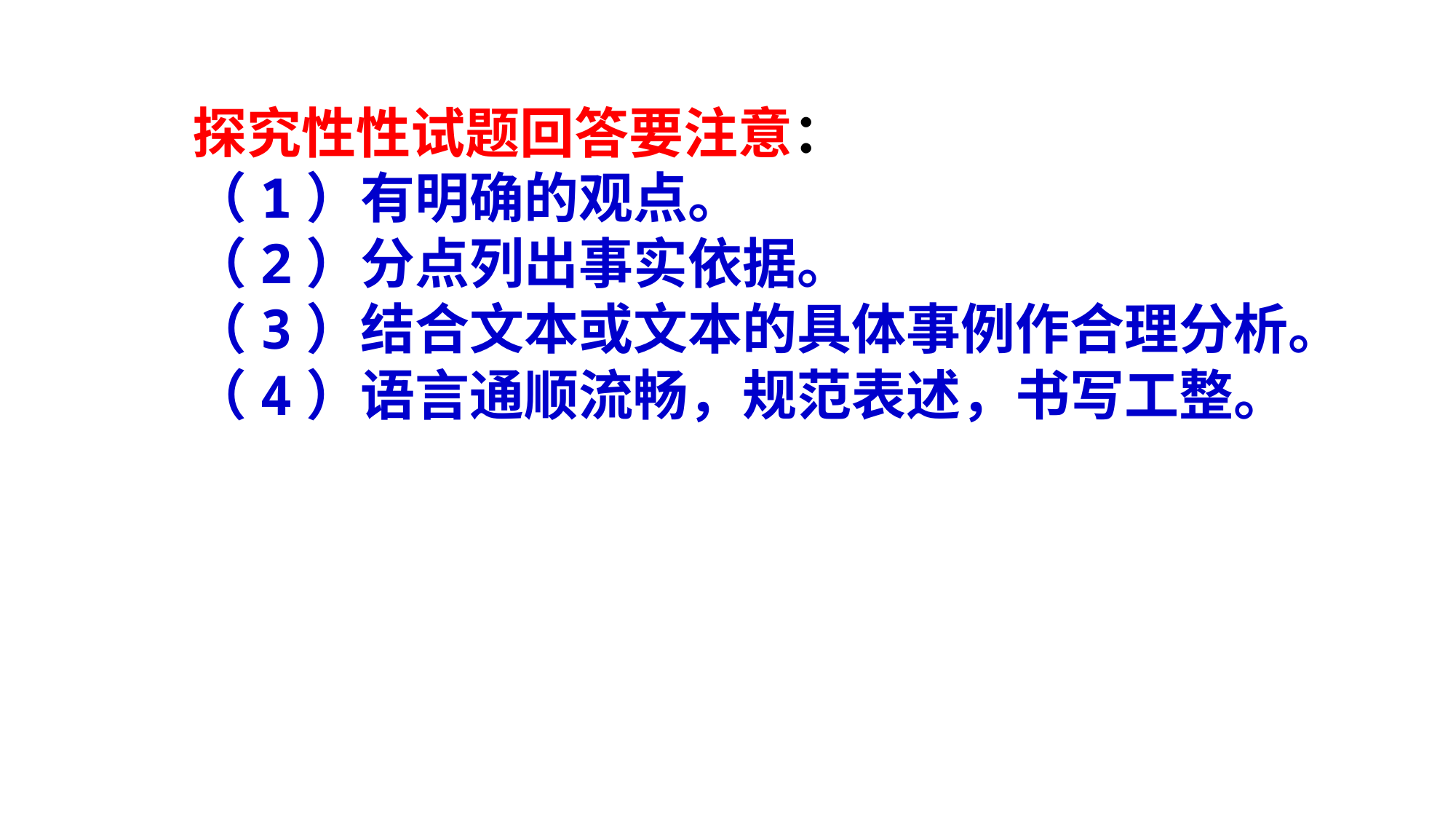

探究性性试题回答要注意：
（1）有明确的观点。
（2）分点列出事实依据。
（3）结合文本或文本的具体事例作合理分析。
（4）语言通顺流畅，规范表述，书写工整。